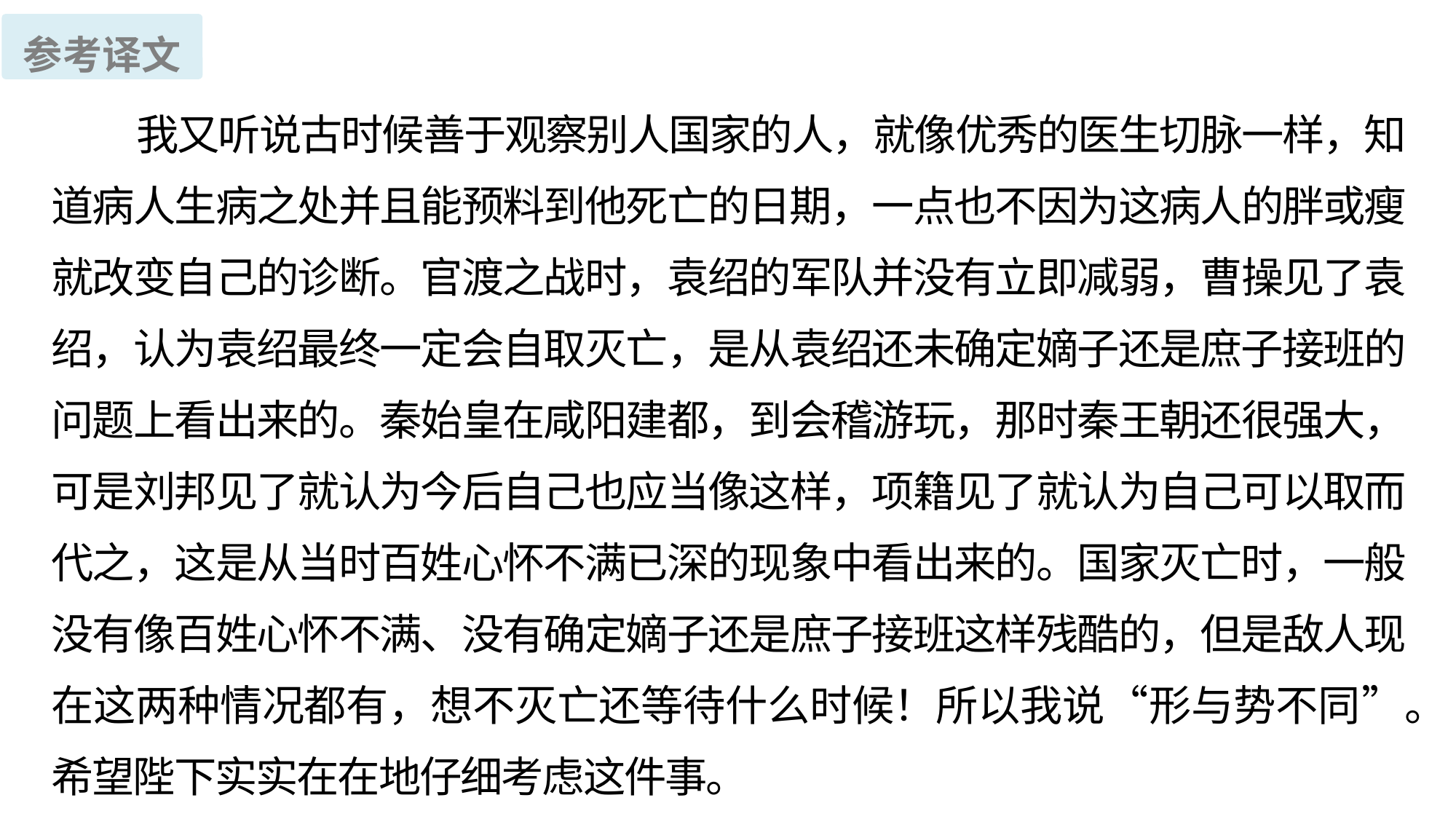

参考译文
我又听说古时候善于观察别人国家的人，就像优秀的医生切脉一样，知道病人生病之处并且能预料到他死亡的日期，一点也不因为这病人的胖或瘦就改变自己的诊断。官渡之战时，袁绍的军队并没有立即减弱，曹操见了袁绍，认为袁绍最终一定会自取灭亡，是从袁绍还未确定嫡子还是庶子接班的问题上看出来的。秦始皇在咸阳建都，到会稽游玩，那时秦王朝还很强大，可是刘邦见了就认为今后自己也应当像这样，项籍见了就认为自己可以取而代之，这是从当时百姓心怀不满已深的现象中看出来的。国家灭亡时，一般没有像百姓心怀不满、没有确定嫡子还是庶子接班这样残酷的，但是敌人现在这两种情况都有，想不灭亡还等待什么时候！所以我说“形与势不同”。希望陛下实实在在地仔细考虑这件事。